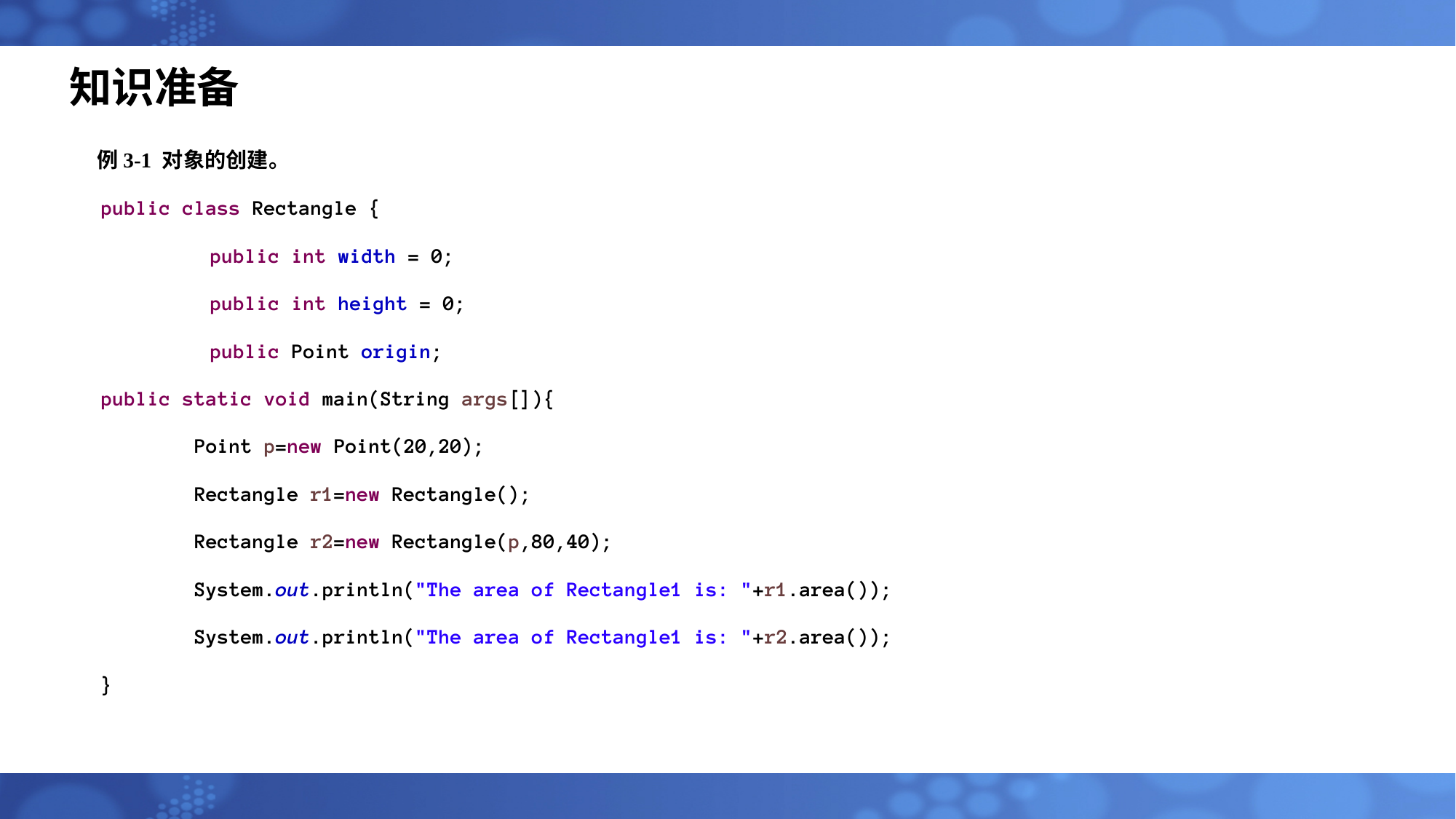

# 知识准备
例3-1 对象的创建。
public class Rectangle {
	public int width = 0;
	public int height = 0;
	public Point origin;
public static void main(String args[]){
        Point p=new Point(20,20);
        Rectangle r1=new Rectangle();
        Rectangle r2=new Rectangle(p,80,40);
        System.out.println("The area of Rectangle1 is: "+r1.area());
        System.out.println("The area of Rectangle1 is: "+r2.area());
}